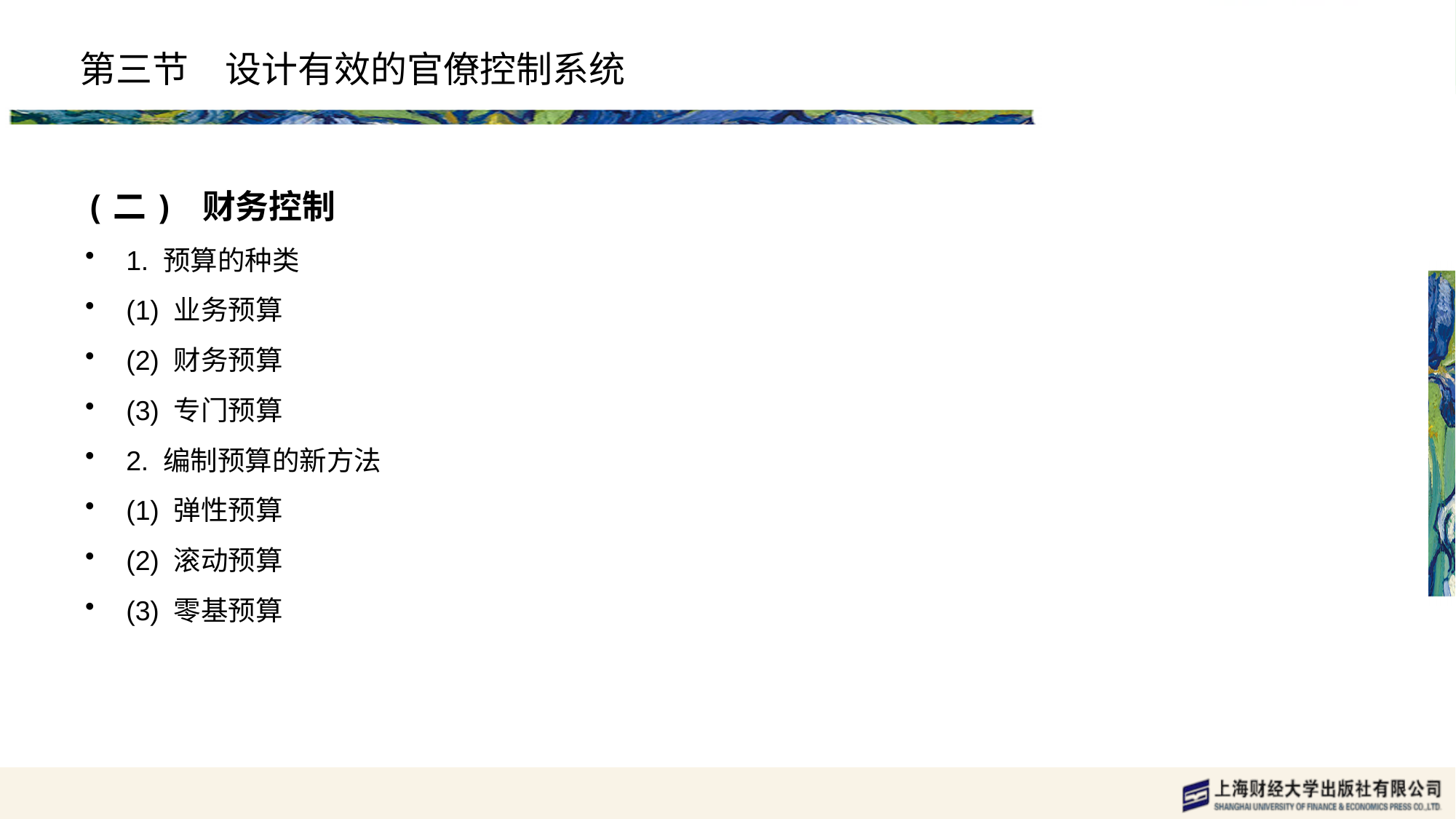

# 第三节　设计有效的官僚控制系统
(二) 财务控制
1. 预算的种类
(1) 业务预算
(2) 财务预算
(3) 专门预算
2. 编制预算的新方法
(1) 弹性预算
(2) 滚动预算
(3) 零基预算